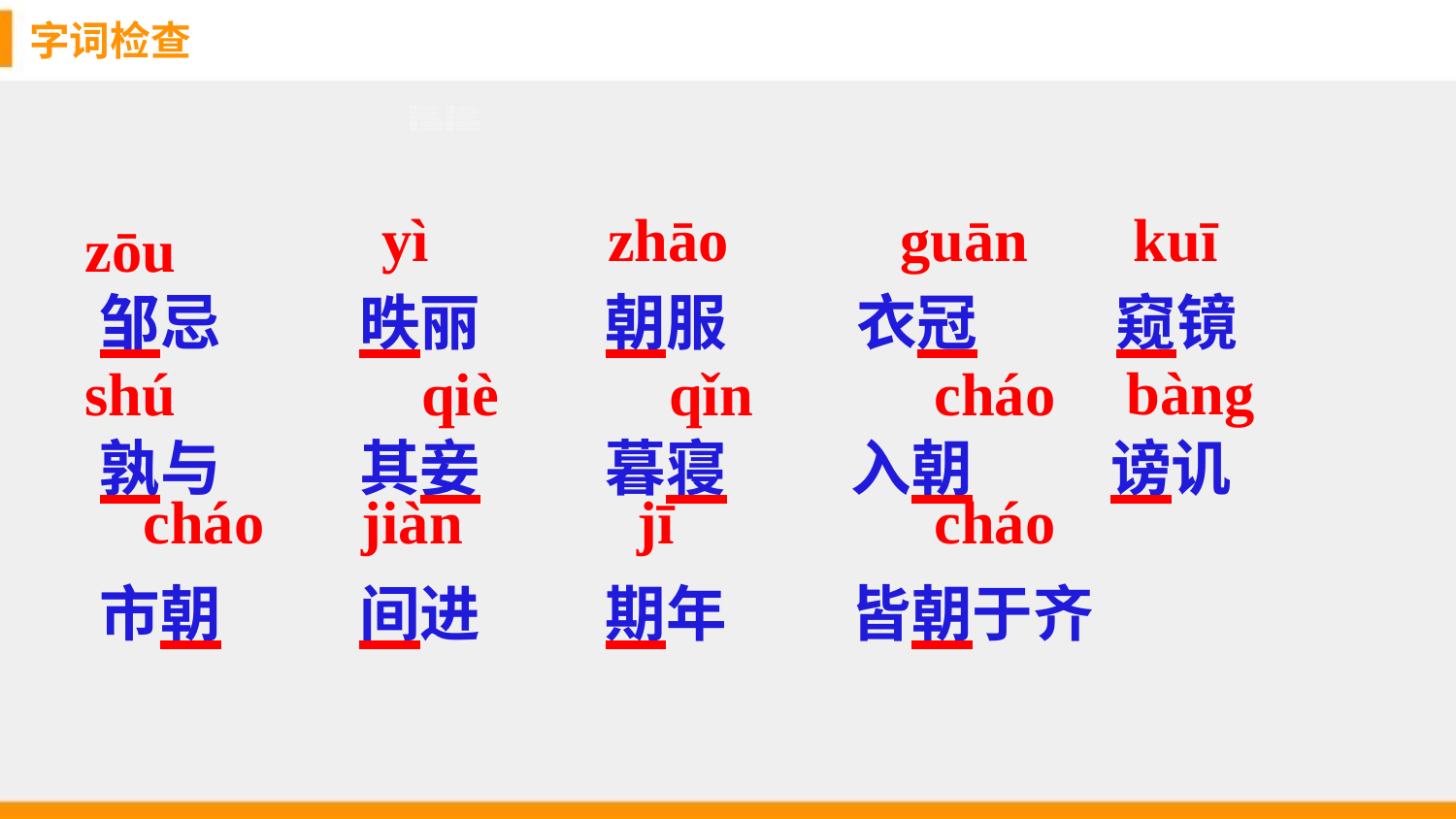

# 字词检查
 zhāo
  kuī
yì
 guān
zōu
邹忌          昳丽         朝服  　   衣冠          窥镜          孰与          其妾         暮寝         入朝          谤讥         市朝          间进         期年         皆朝于齐
　   bàng
cháo
shú
qiè
qǐn
jiàn
cháo
jī
cháo